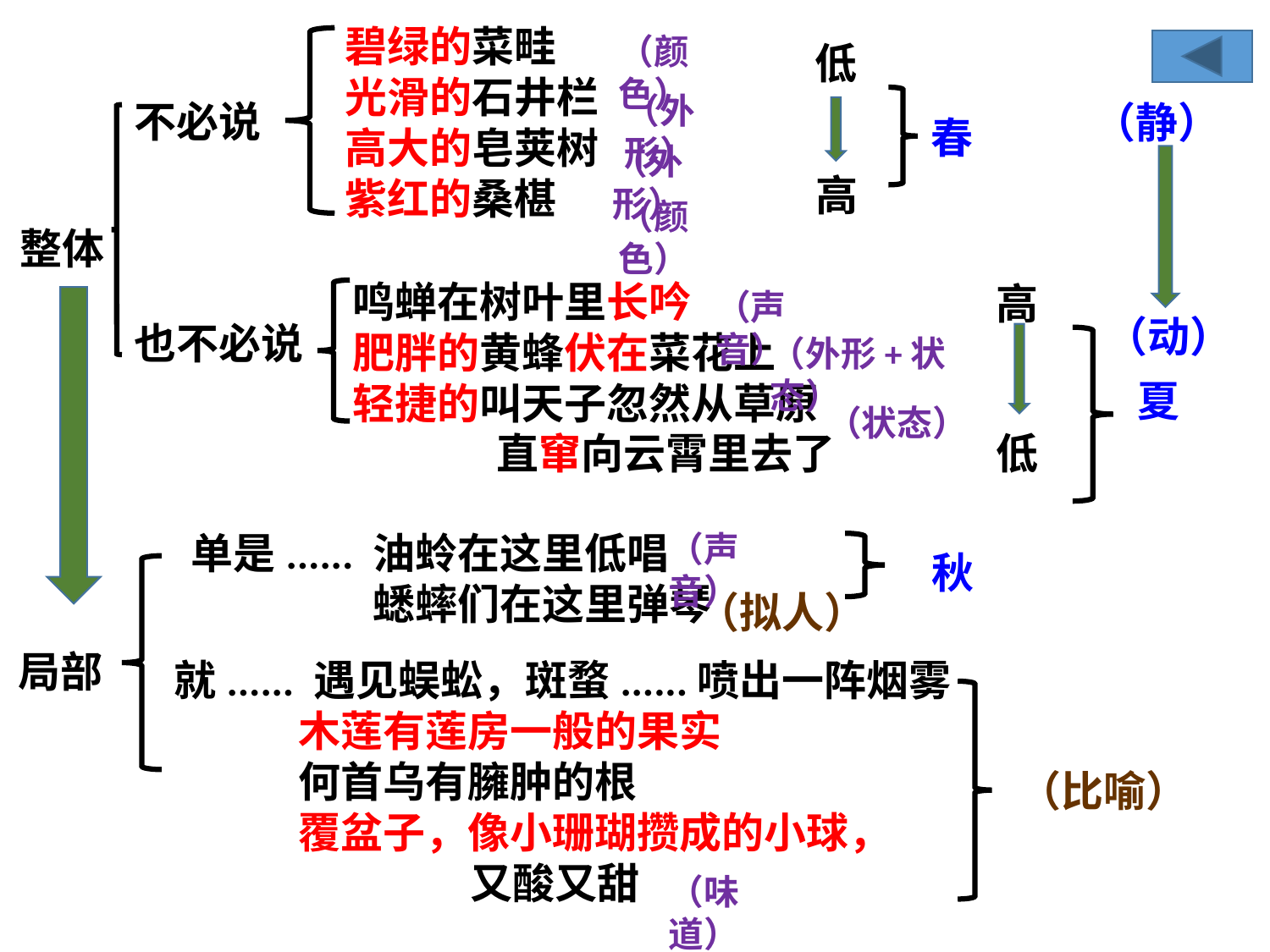

碧绿的菜畦
光滑的石井栏
高大的皂荚树
紫红的桑椹
（颜色）

低

（外形）

不必说
（静）

春
（外形）

高
（颜色）
整体

鸣蝉在树叶里长吟
肥胖的黄蜂伏在菜花上
轻捷的叫天子忽然从草原
              直窜向云霄里去了
高
（声音）

（动）
也不必说

（外形+状态）

夏
（状态）
低
单是...... 油蛉在这里低唱
                  蟋蟀们在这里弹琴
（声音）

秋

（拟人）
局部
就...... 遇见蜈蚣，斑蝥......喷出一阵烟雾
            木莲有莲房一般的果实
            何首乌有臃肿的根
            覆盆子，像小珊瑚攒成的小球，
                              又酸又甜

（比喻）
（味道）